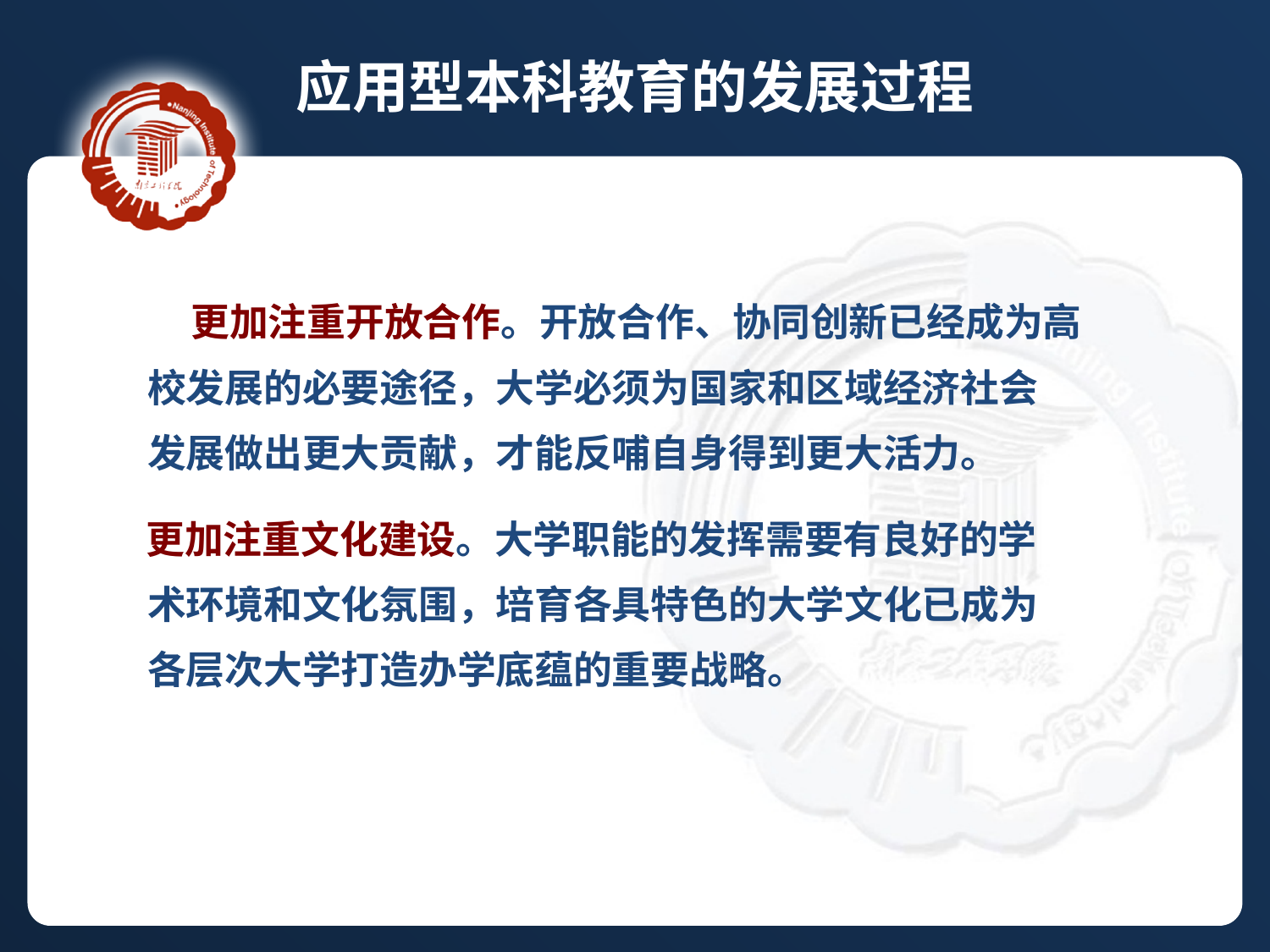

应用型本科教育的发展过程
           更加注重开放合作。开放合作、协同创新已经成为高
       校发展的必要途径，大学必须为国家和区域经济社会
       发展做出更大贡献，才能反哺自身得到更大活力。
       更加注重文化建设。大学职能的发挥需要有良好的学
       术环境和文化氛围，培育各具特色的大学文化已成为
       各层次大学打造办学底蕴的重要战略。